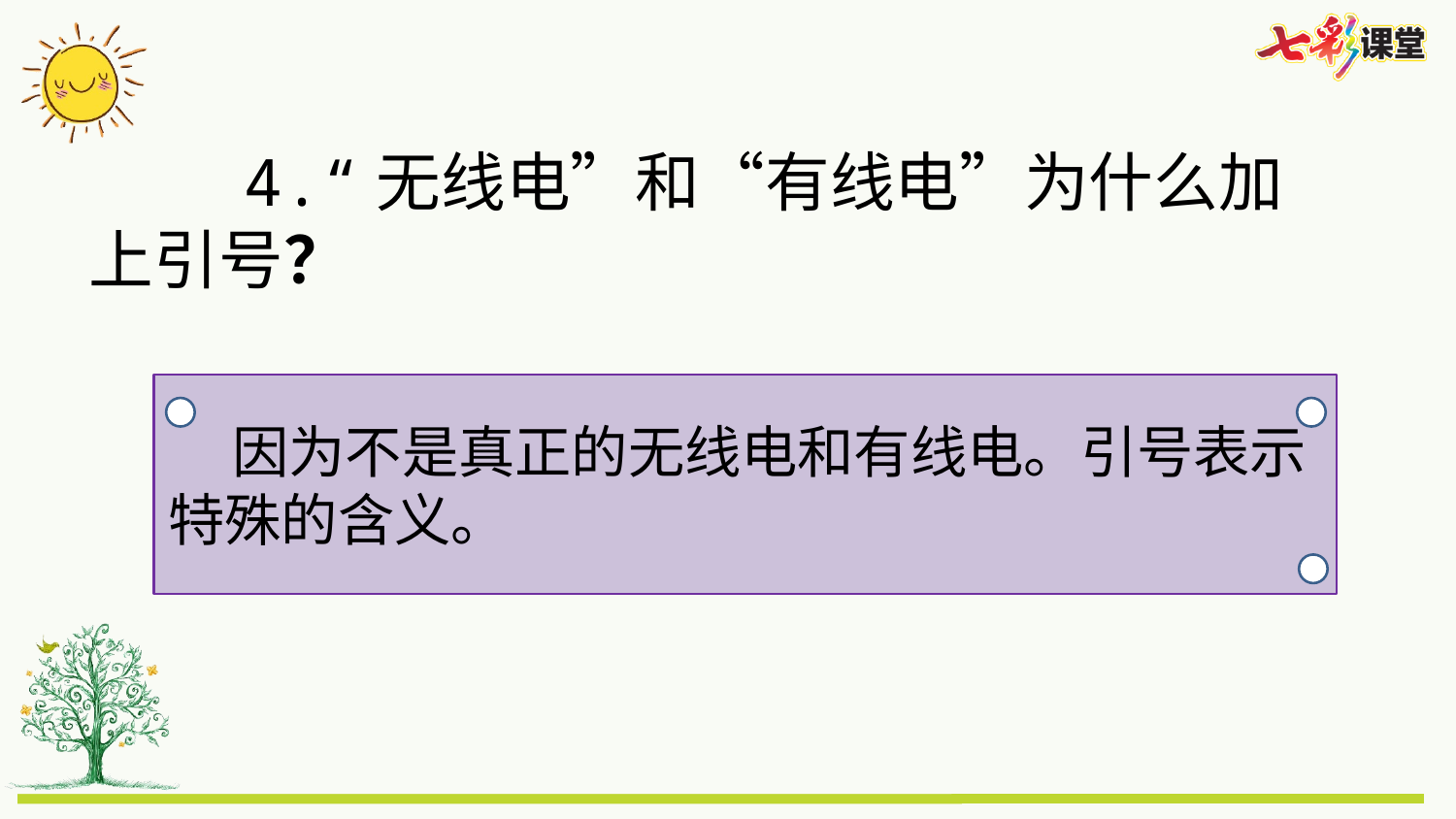

4.“无线电”和“有线电”为什么加上引号？
    因为不是真正的无线电和有线电。引号表示特殊的含义。